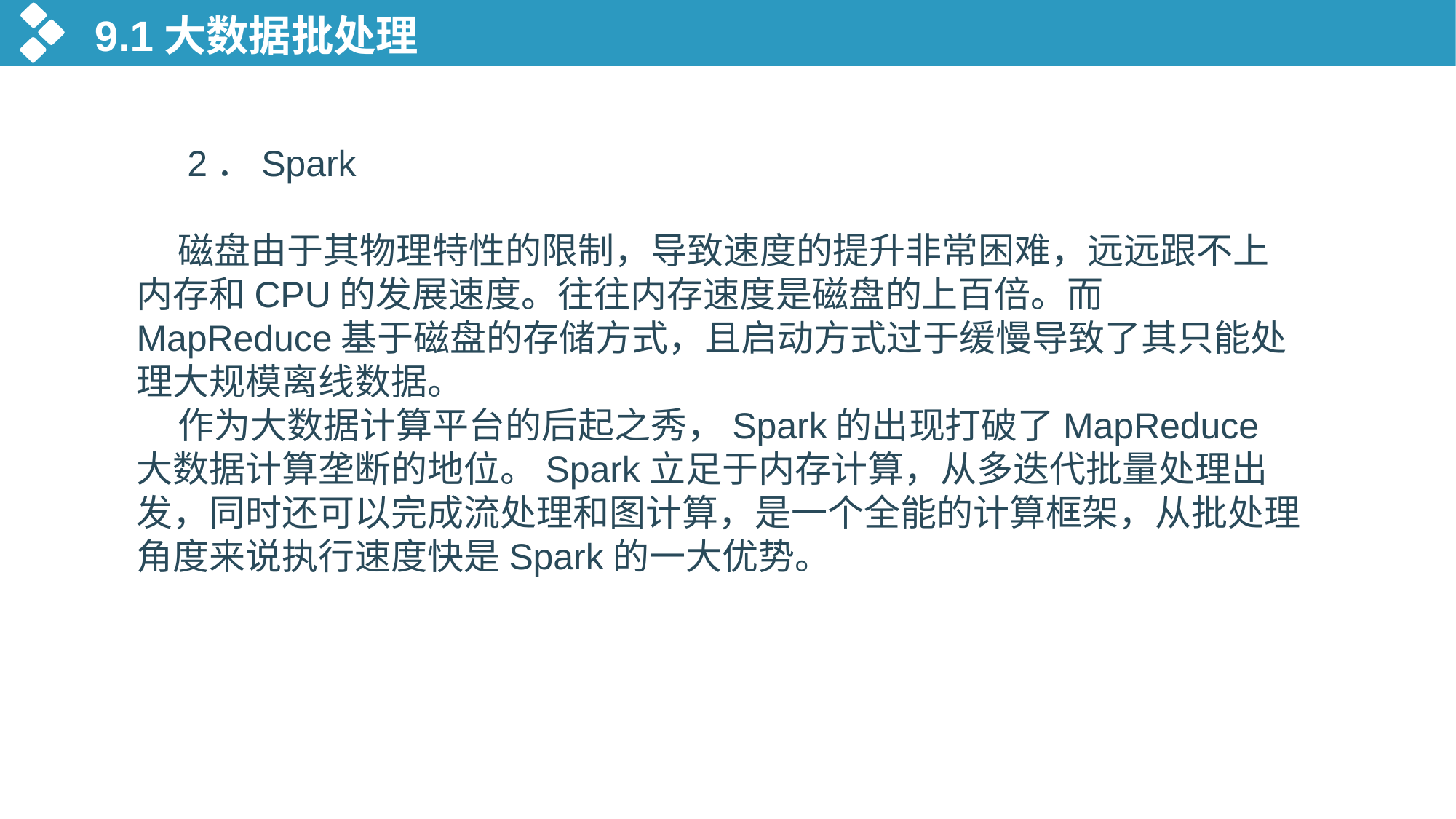

9.1大数据批处理

     2．Spark

    磁盘由于其物理特性的限制，导致速度的提升非常困难，远远跟不上内存和CPU的发展速度。往往内存速度是磁盘的上百倍。而MapReduce基于磁盘的存储方式，且启动方式过于缓慢导致了其只能处理大规模离线数据。
    作为大数据计算平台的后起之秀，Spark的出现打破了MapReduce大数据计算垄断的地位。Spark立足于内存计算，从多迭代批量处理出发，同时还可以完成流处理和图计算，是一个全能的计算框架，从批处理角度来说执行速度快是Spark的一大优势。